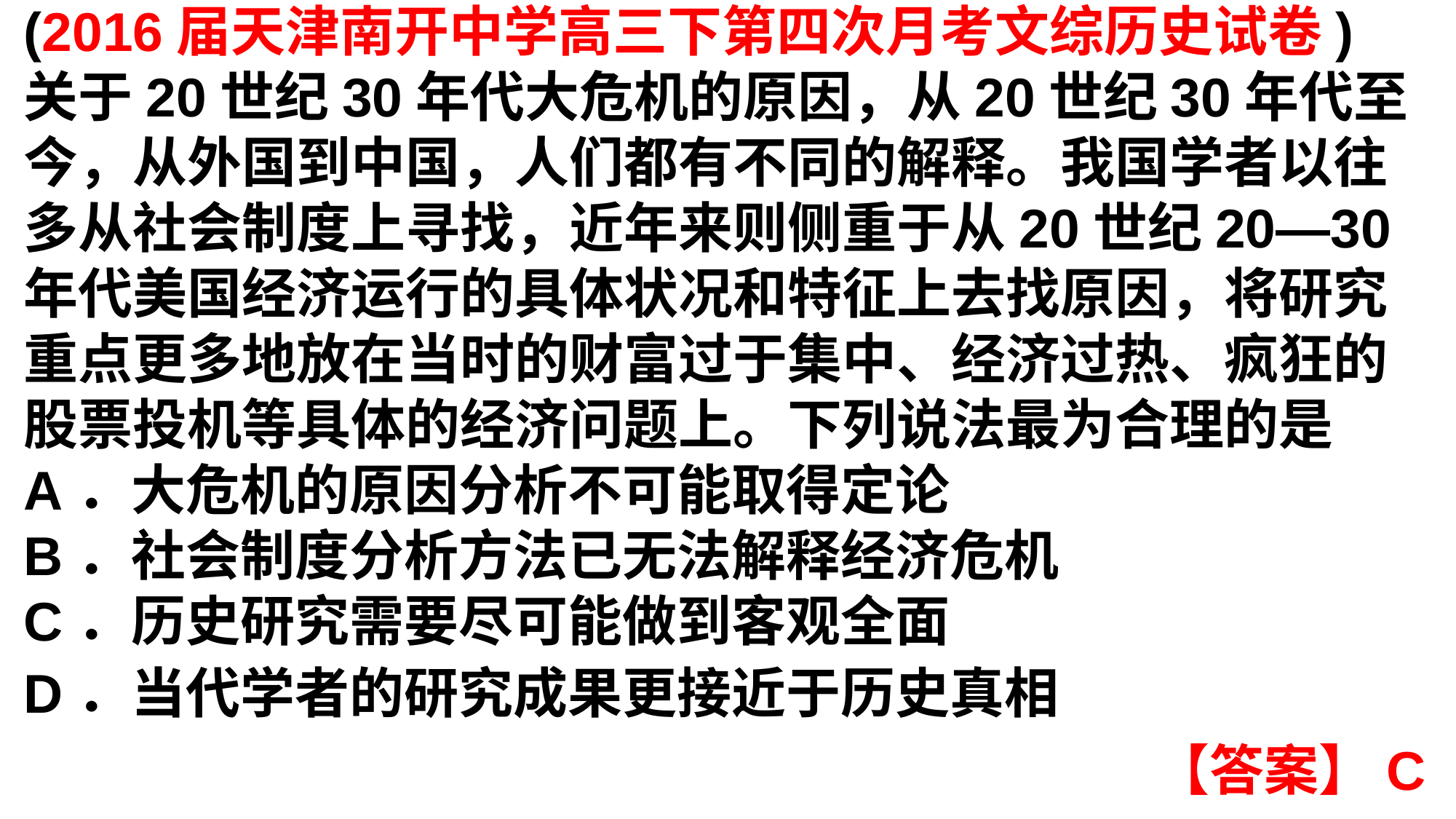

(2016届天津南开中学高三下第四次月考文综历史试卷)关于20世纪30年代大危机的原因，从20世纪30年代至今，从外国到中国，人们都有不同的解释。我国学者以往多从社会制度上寻找，近年来则侧重于从20世纪20—30年代美国经济运行的具体状况和特征上去找原因，将研究重点更多地放在当时的财富过于集中、经济过热、疯狂的股票投机等具体的经济问题上。下列说法最为合理的是A．大危机的原因分析不可能取得定论   B．社会制度分析方法已无法解释经济危机C．历史研究需要尽可能做到客观全面   D．当代学者的研究成果更接近于历史真相
【答案】C